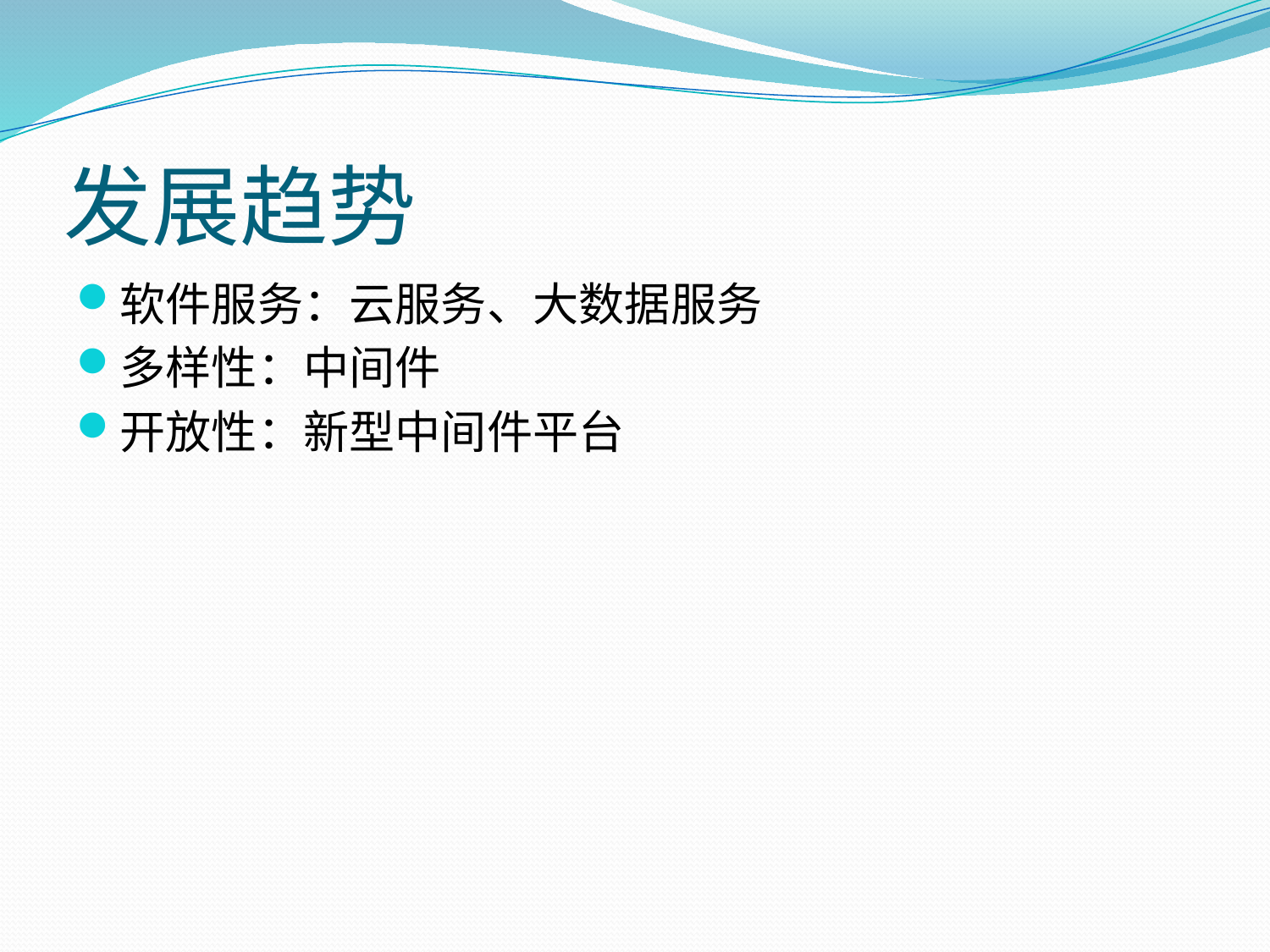

# 发展趋势
软件服务：云服务、大数据服务
多样性：中间件
开放性：新型中间件平台